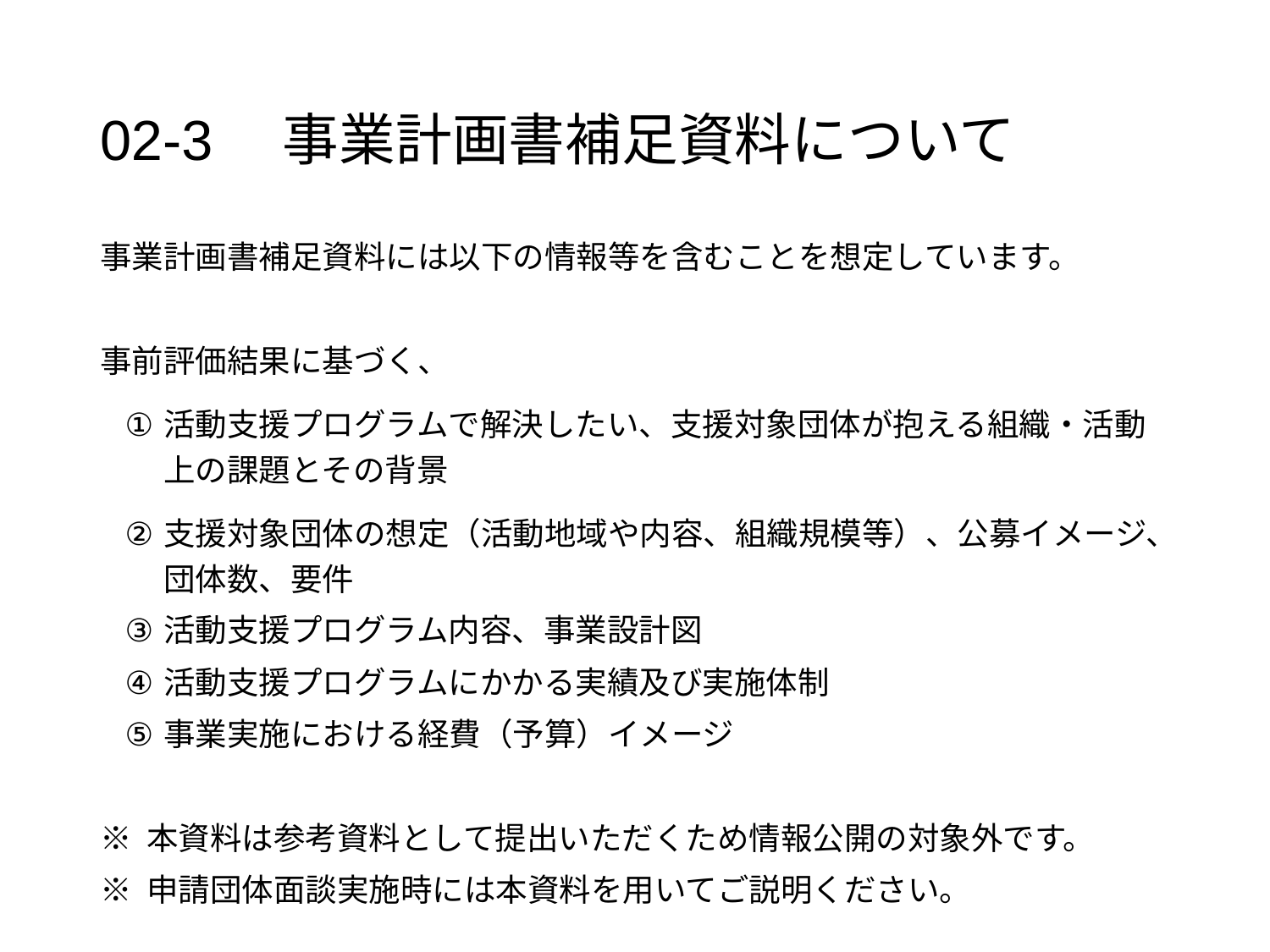

# 02-3　事業計画書補足資料について
事業計画書補足資料には以下の情報等を含むことを想定しています。

事前評価結果に基づく、
活動支援プログラムで解決したい、支援対象団体が抱える組織・活動上の課題とその背景
支援対象団体の想定（活動地域や内容、組織規模等）、公募イメージ、団体数、要件
活動支援プログラム内容、事業設計図
活動支援プログラムにかかる実績及び実施体制
事業実施における経費（予算）イメージ

※ 本資料は参考資料として提出いただくため情報公開の対象外です。
※ 申請団体面談実施時には本資料を用いてご説明ください。